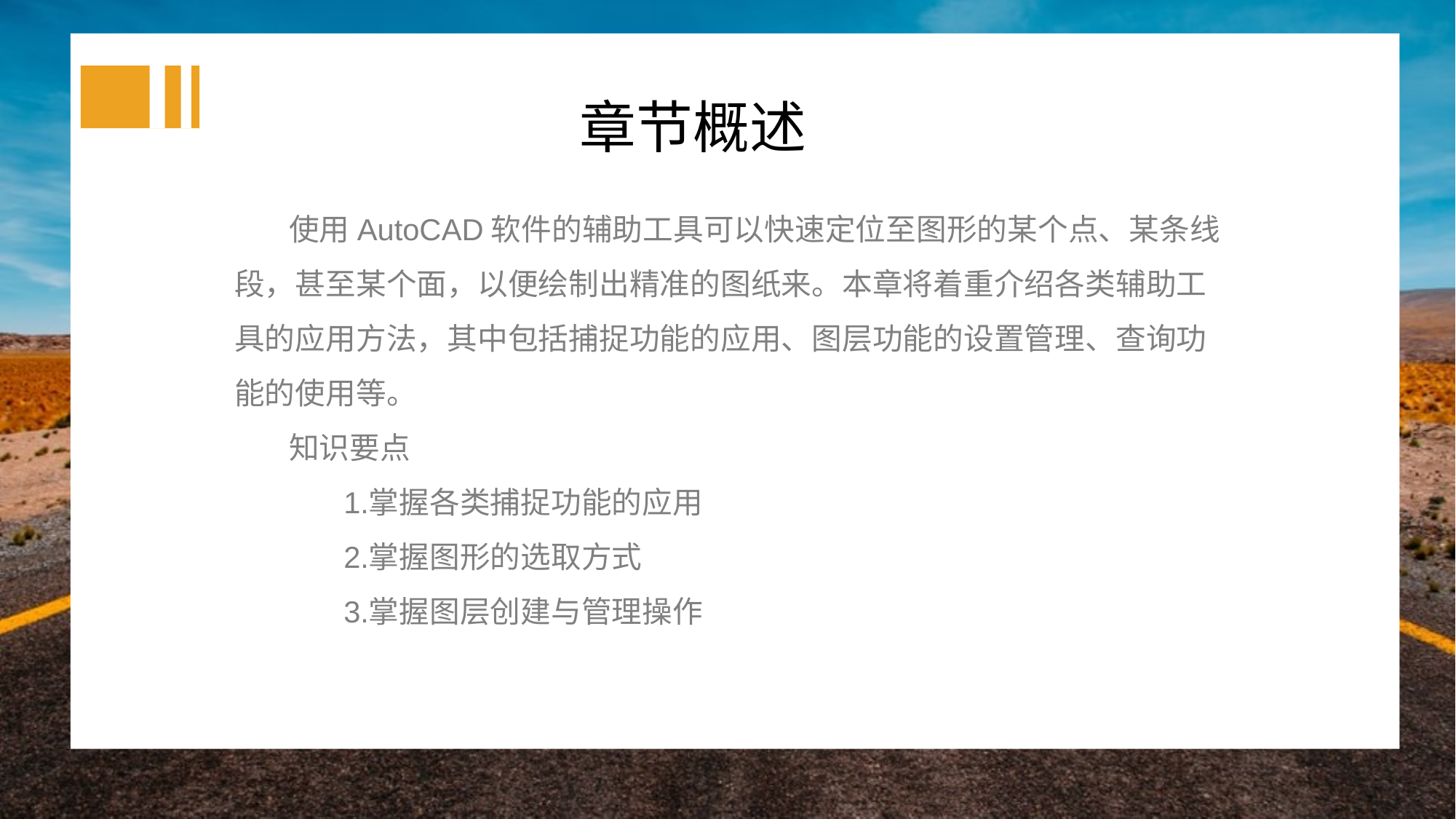

章节概述
使用AutoCAD软件的辅助工具可以快速定位至图形的某个点、某条线段，甚至某个面，以便绘制出精准的图纸来。本章将着重介绍各类辅助工具的应用方法，其中包括捕捉功能的应用、图层功能的设置管理、查询功能的使用等。
知识要点
掌握各类捕捉功能的应用
掌握图形的选取方式
掌握图层创建与管理操作